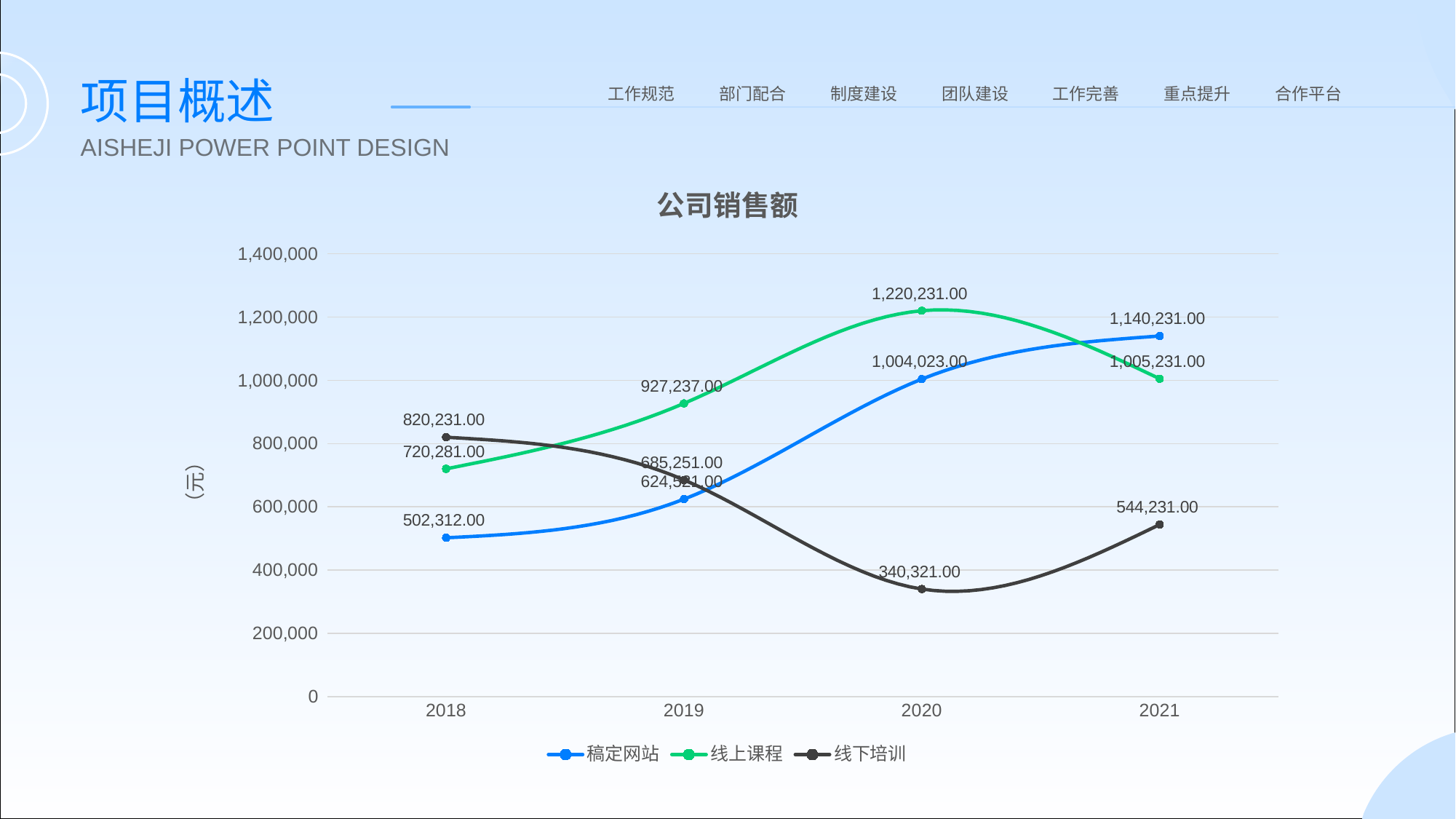

项目概述
工作规范
部门配合
制度建设
团队建设
工作完善
重点提升
合作平台
AISHEJI POWER POINT DESIGN

### Chart: 公司销售额

| Category | 稿定网站 | 线上课程 | 线下培训 |
|---|---|---|---|
| 2018 | 502312.0 | 720281.0 | 820231.0 |
| 2019 | 624521.0 | 927237.0 | 685251.0 |
| 2020 | 1004023.0 | 1220231.0 | 340321.0 |
| 2021 | 1140231.0 | 1005231.0 | 544231.0 |